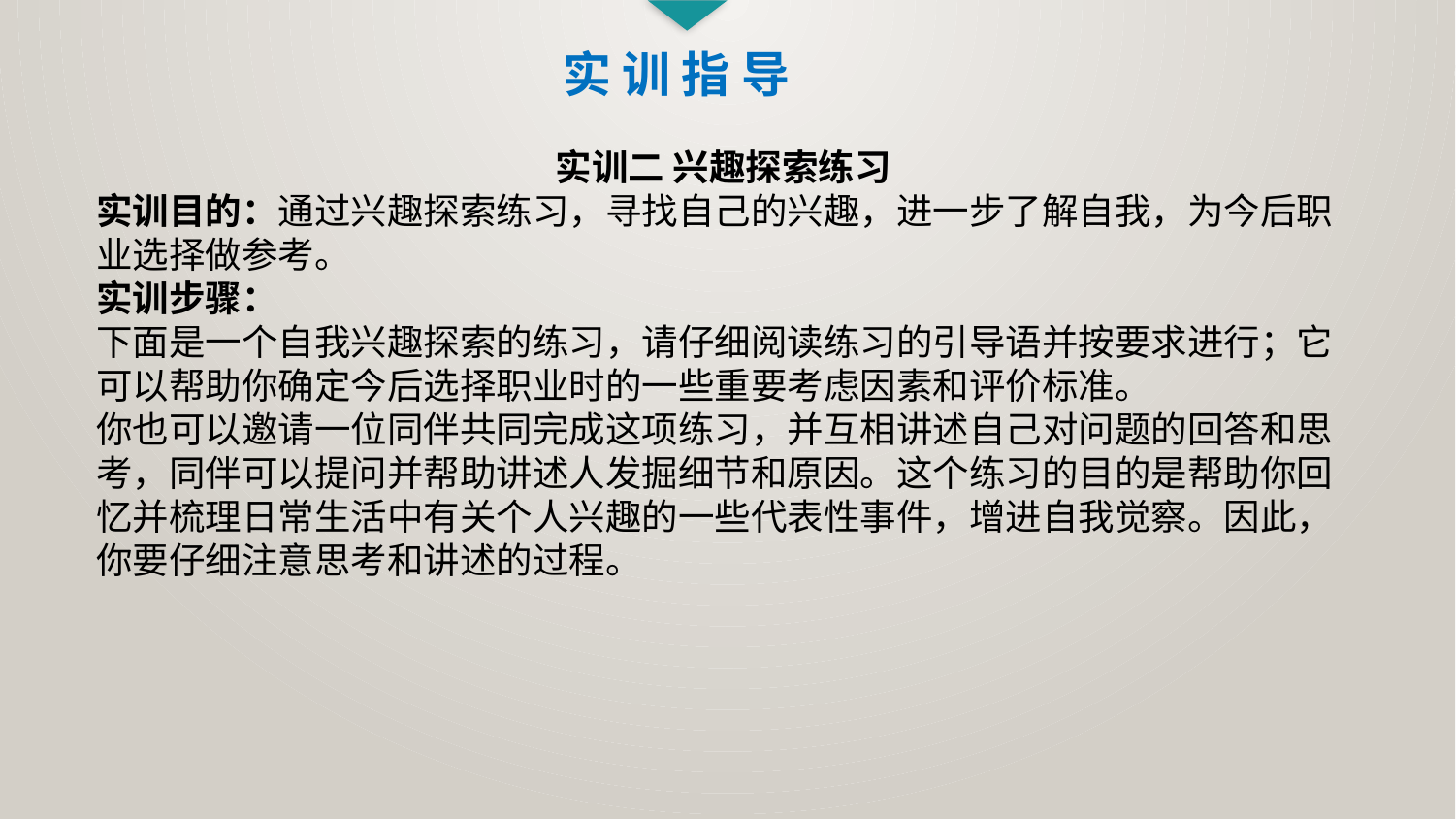

实 训 指 导
实训二 兴趣探索练习
实训目的：通过兴趣探索练习，寻找自己的兴趣，进一步了解自我，为今后职业选择做参考。
实训步骤：
下面是一个自我兴趣探索的练习，请仔细阅读练习的引导语并按要求进行；它可以帮助你确定今后选择职业时的一些重要考虑因素和评价标准。
你也可以邀请一位同伴共同完成这项练习，并互相讲述自己对问题的回答和思考，同伴可以提问并帮助讲述人发掘细节和原因。这个练习的目的是帮助你回忆并梳理日常生活中有关个人兴趣的一些代表性事件，增进自我觉察。因此，你要仔细注意思考和讲述的过程。
87